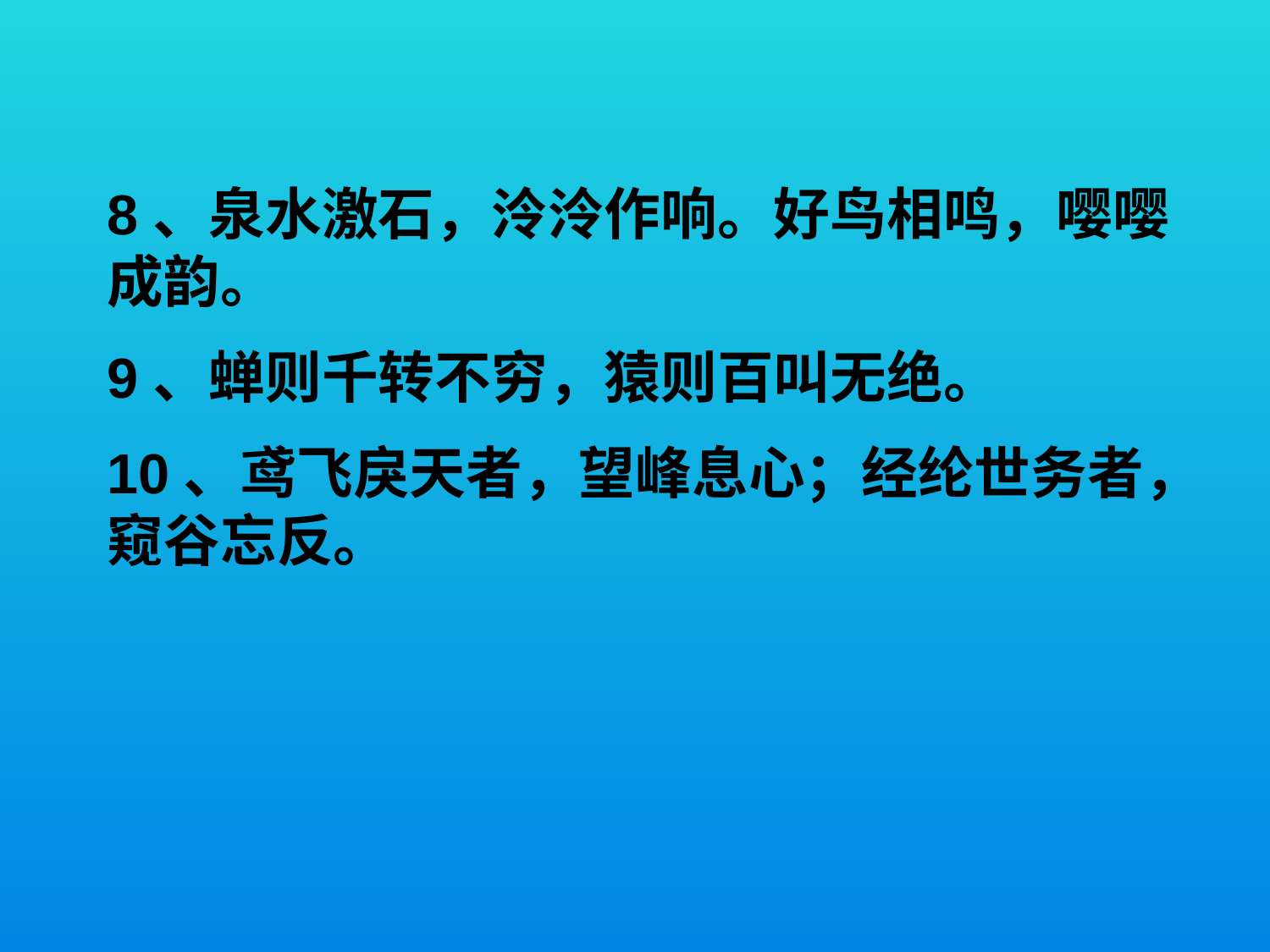

8、泉水激石，泠泠作响。好鸟相鸣，嘤嘤成韵。
9、蝉则千转不穷，猿则百叫无绝。
10、鸢飞戾天者，望峰息心；经纶世务者，窥谷忘反。